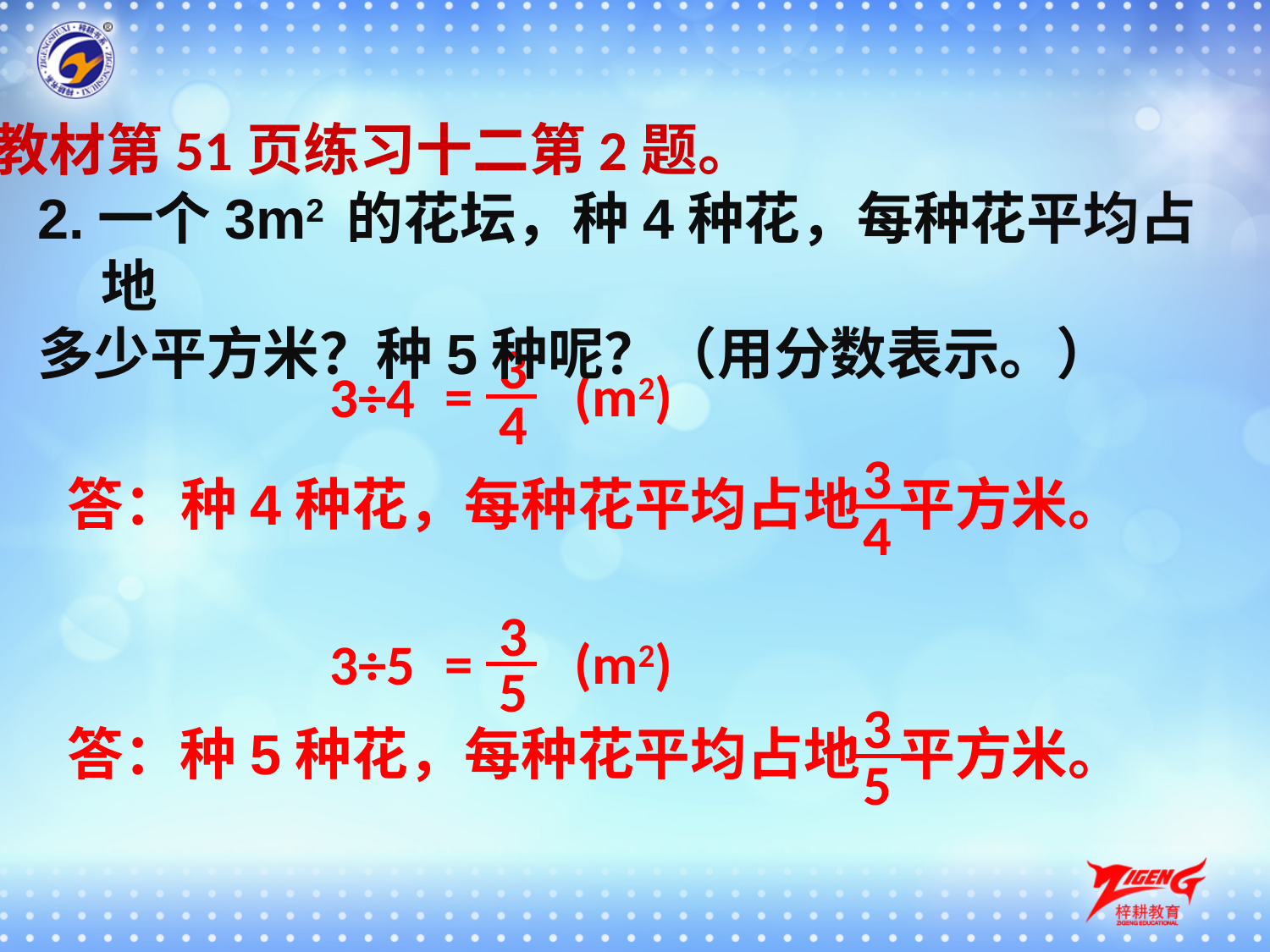

教材第51页练习十二第2题。
2.一个3m2 的花坛，种4种花，每种花平均占地
多少平方米？种5种呢？（用分数表示。）
3
=        (m2)
3÷4
4
3
答：种4种花，每种花平均占地   平方米。
4
3
=        (m2)
3÷5
5
3
答：种5种花，每种花平均占地   平方米。
5